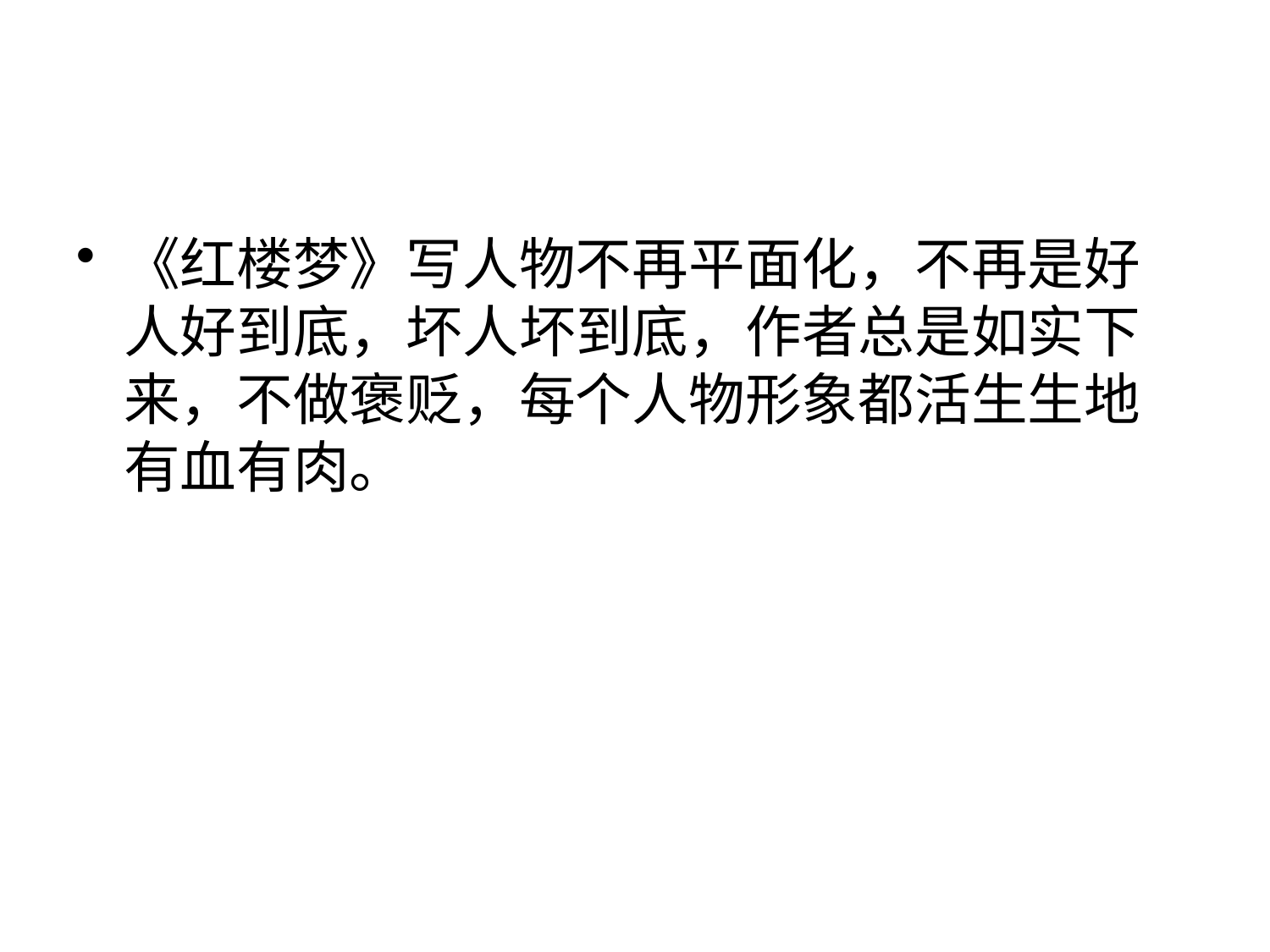

#
《红楼梦》写人物不再平面化，不再是好人好到底，坏人坏到底，作者总是如实下来，不做褒贬，每个人物形象都活生生地有血有肉。